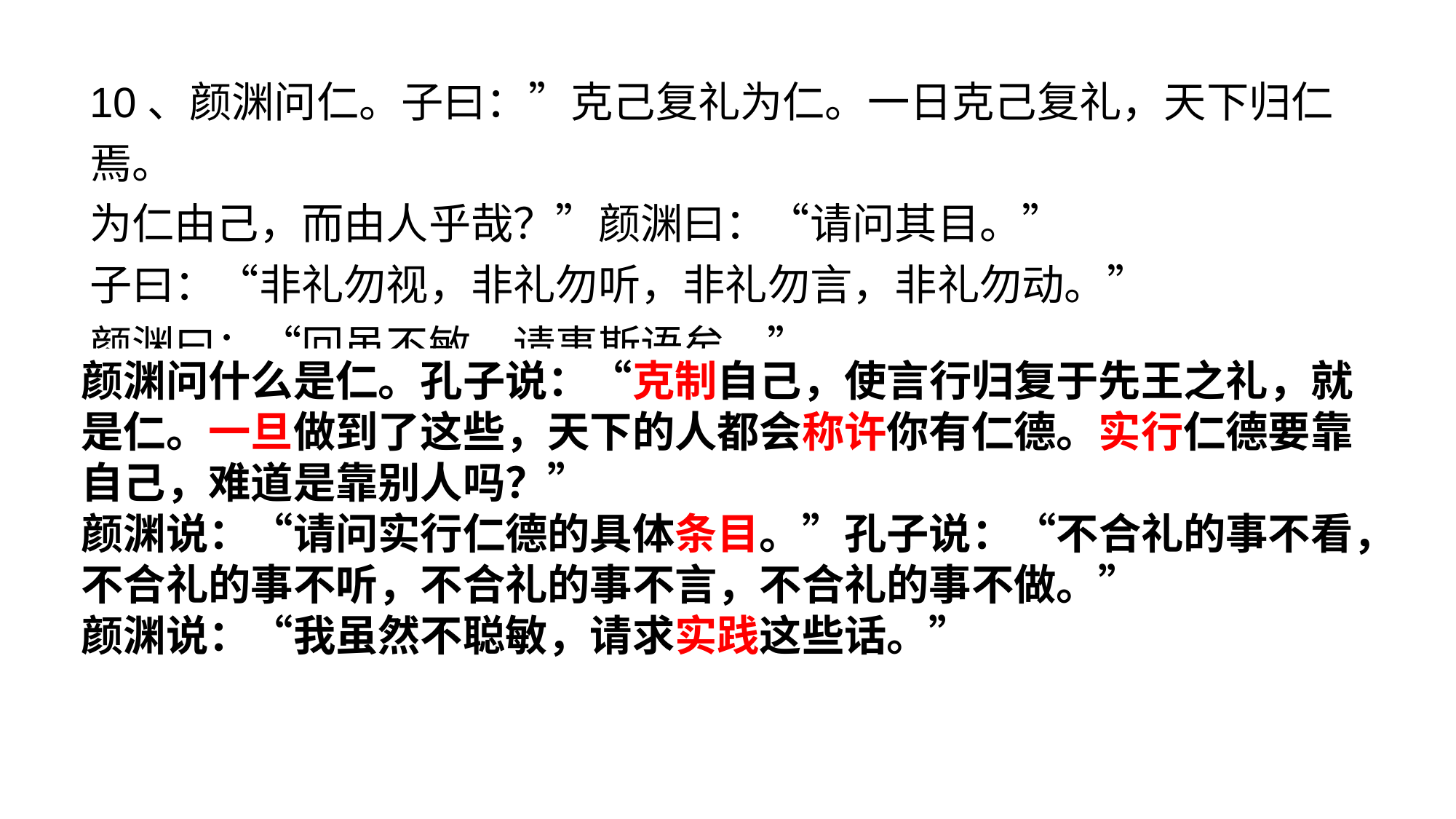

10、颜渊问仁。子曰：”克己复礼为仁。一日克己复礼，天下归仁焉。
为仁由己，而由人乎哉？”颜渊曰：“请问其目。”
子曰：“非礼勿视，非礼勿听，非礼勿言，非礼勿动。”
颜渊曰：“回虽不敏，请事斯语矣。”
颜渊问什么是仁。孔子说：“克制自己，使言行归复于先王之礼，就是仁。一旦做到了这些，天下的人都会称许你有仁德。实行仁德要靠自己，难道是靠别人吗？”
颜渊说：“请问实行仁德的具体条目。”孔子说：“不合礼的事不看，不合礼的事不听，不合礼的事不言，不合礼的事不做。”
颜渊说：“我虽然不聪敏，请求实践这些话。”